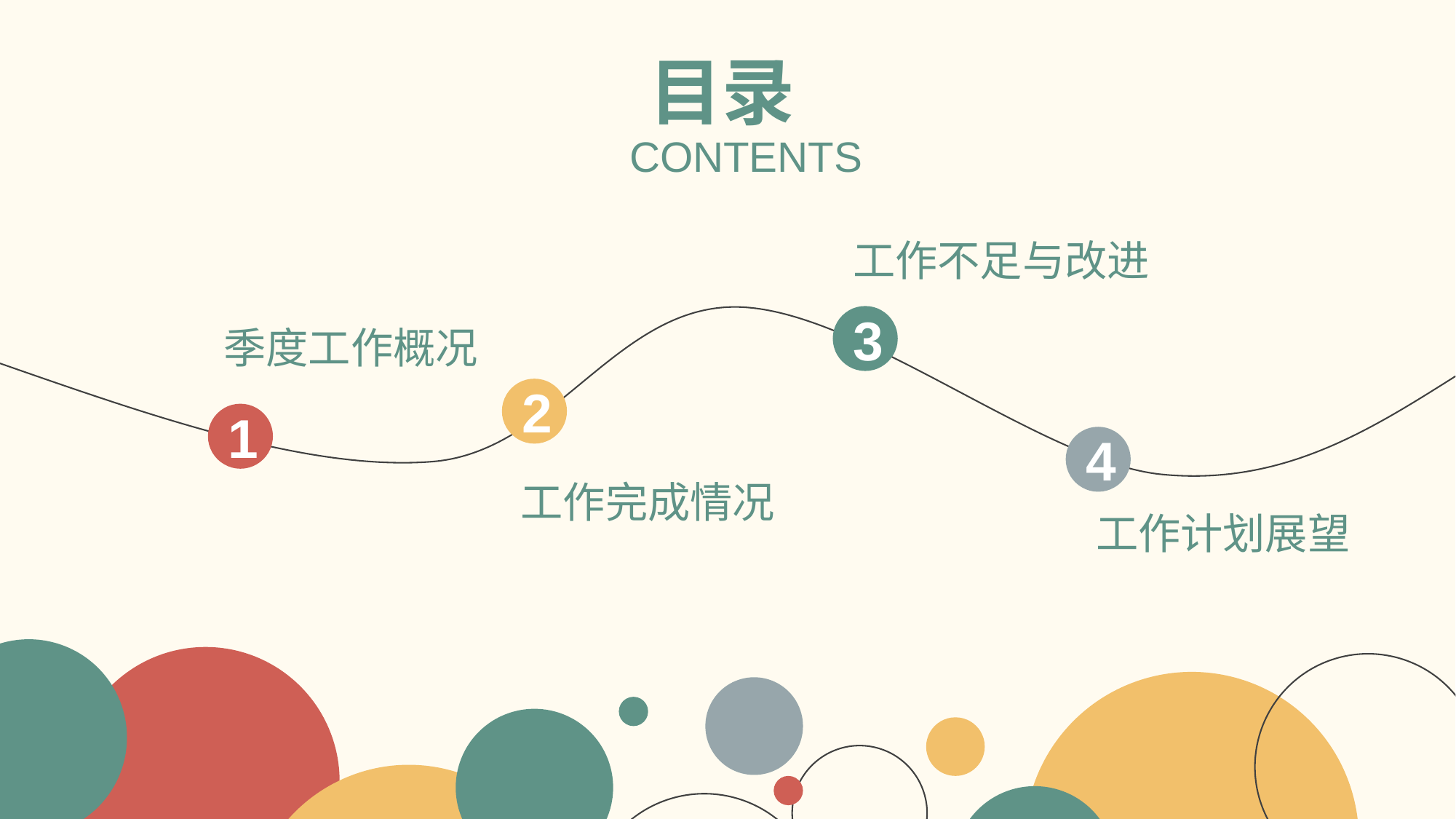

目录
CONTENTS
工作不足与改进
3

季度工作概况
2
1
4
工作完成情况
工作计划展望